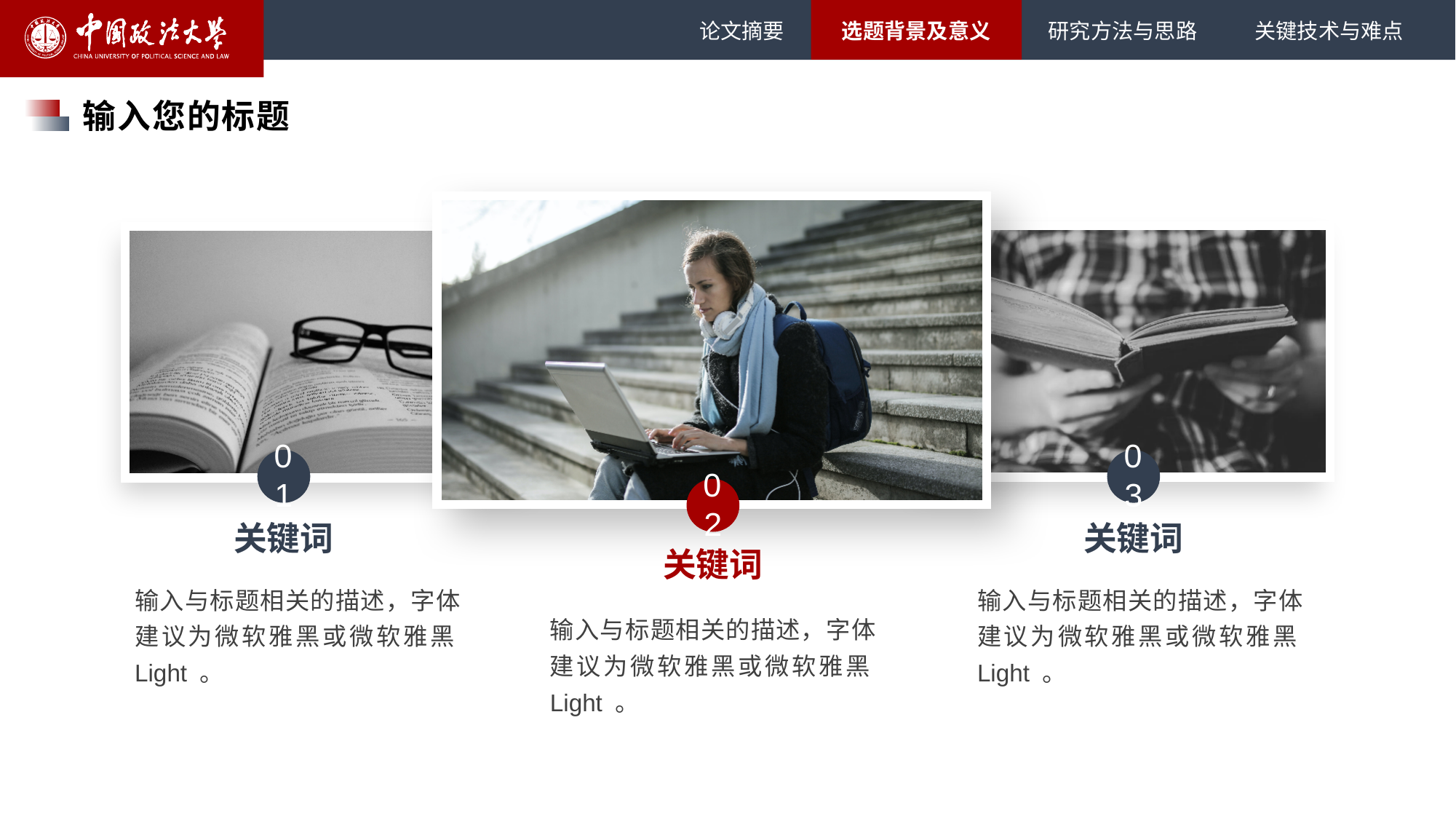

论文摘要
选题背景及意义
研究方法与思路
关键技术与难点

输入您的标题

01
03
02
关键词
关键词
关键词
输入与标题相关的描述，字体建议为微软雅黑或微软雅黑Light 。
输入与标题相关的描述，字体建议为微软雅黑或微软雅黑Light 。
输入与标题相关的描述，字体建议为微软雅黑或微软雅黑Light 。